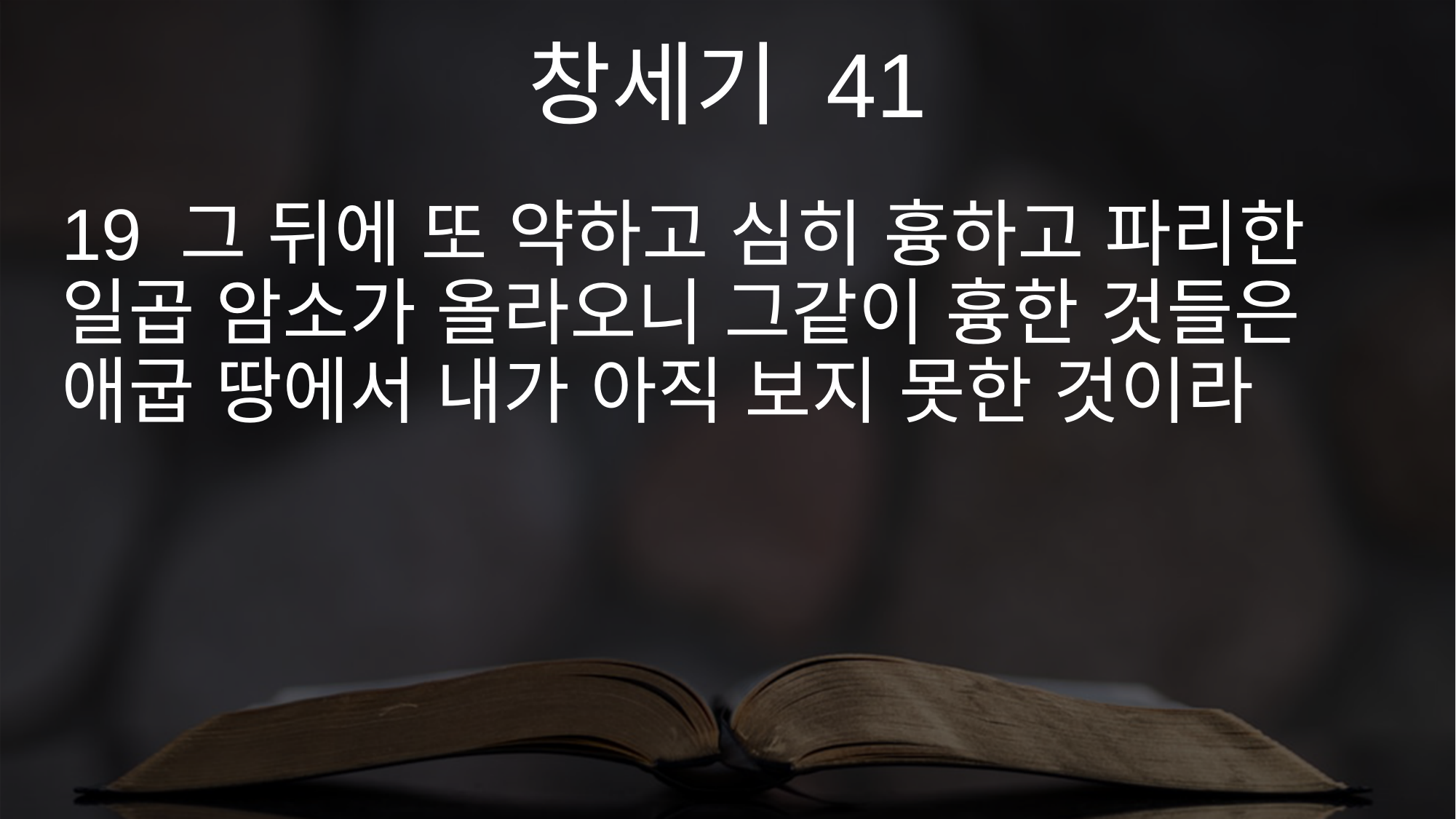

창세기 41
19 그 뒤에 또 약하고 심히 흉하고 파리한 일곱 암소가 올라오니 그같이 흉한 것들은 애굽 땅에서 내가 아직 보지 못한 것이라